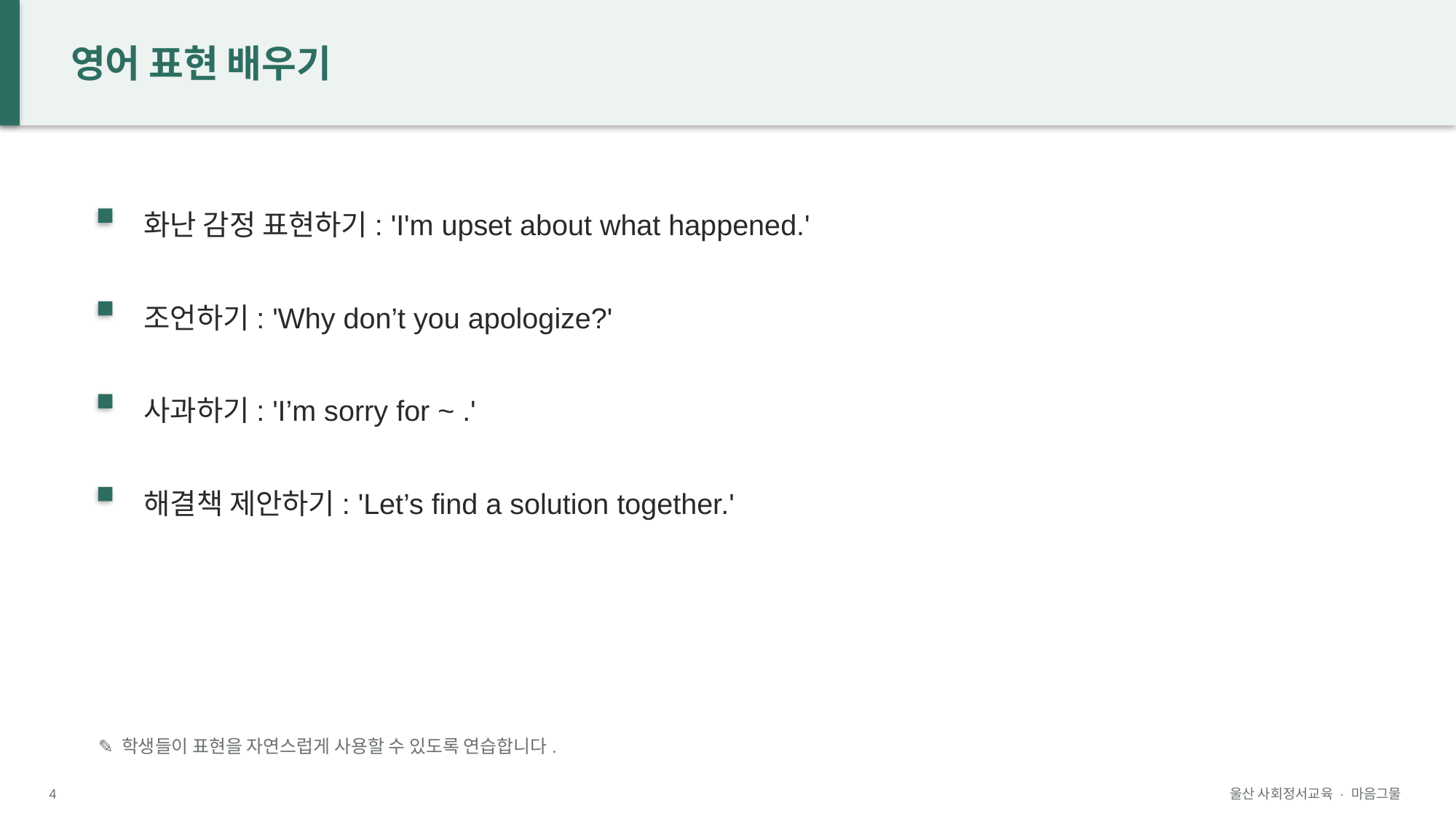

영어 표현 배우기
화난 감정 표현하기: 'I'm upset about what happened.'

조언하기: 'Why don’t you apologize?'

사과하기: 'I’m sorry for ~ .'

해결책 제안하기: 'Let’s find a solution together.'

✎ 학생들이 표현을 자연스럽게 사용할 수 있도록 연습합니다.
4
울산 사회정서교육 · 마음그물